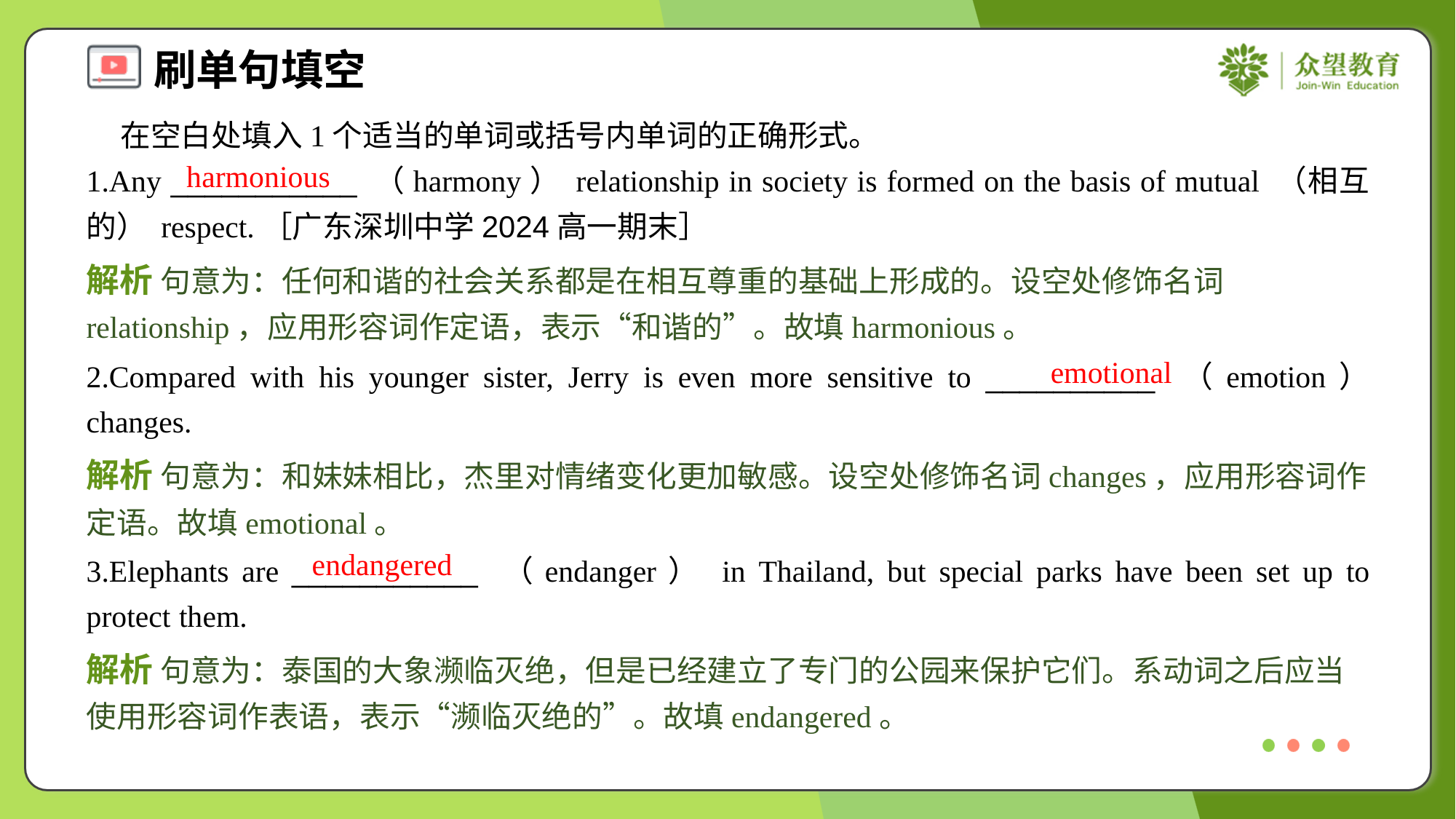

在空白处填入1个适当的单词或括号内单词的正确形式。
1.Any ___________ （harmony） relationship in society is formed on the basis of mutual （相互的） respect.［广东深圳中学2024高一期末］
harmonious
解析 句意为：任何和谐的社会关系都是在相互尊重的基础上形成的。设空处修饰名词relationship，应用形容词作定语，表示“和谐的”。故填harmonious。
emotional
2.Compared with his younger sister, Jerry is even more sensitive to __________ （emotion） changes.
解析 句意为：和妹妹相比，杰里对情绪变化更加敏感。设空处修饰名词changes，应用形容词作定语。故填emotional。
endangered
3.Elephants are ___________ （endanger） in Thailand, but special parks have been set up to protect them.
解析 句意为：泰国的大象濒临灭绝，但是已经建立了专门的公园来保护它们。系动词之后应当使用形容词作表语，表示“濒临灭绝的”。故填endangered。